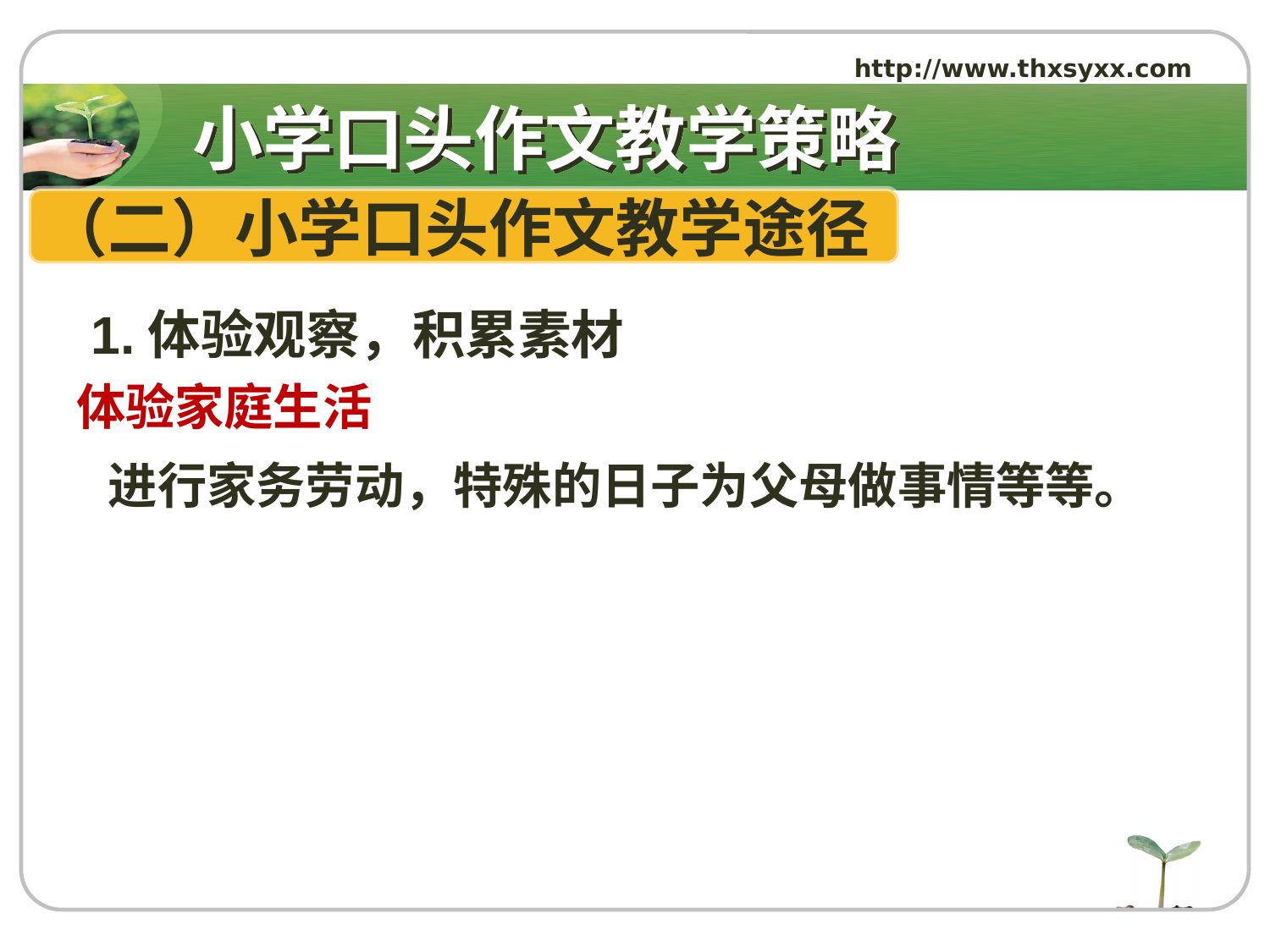

http://www.thxsyxx.com
# 小学口头作文教学策略
（二）小学口头作文教学途径

    1.体验观察，积累素材
    体验家庭生活
      进行家务劳动，特殊的日子为父母做事情等等。